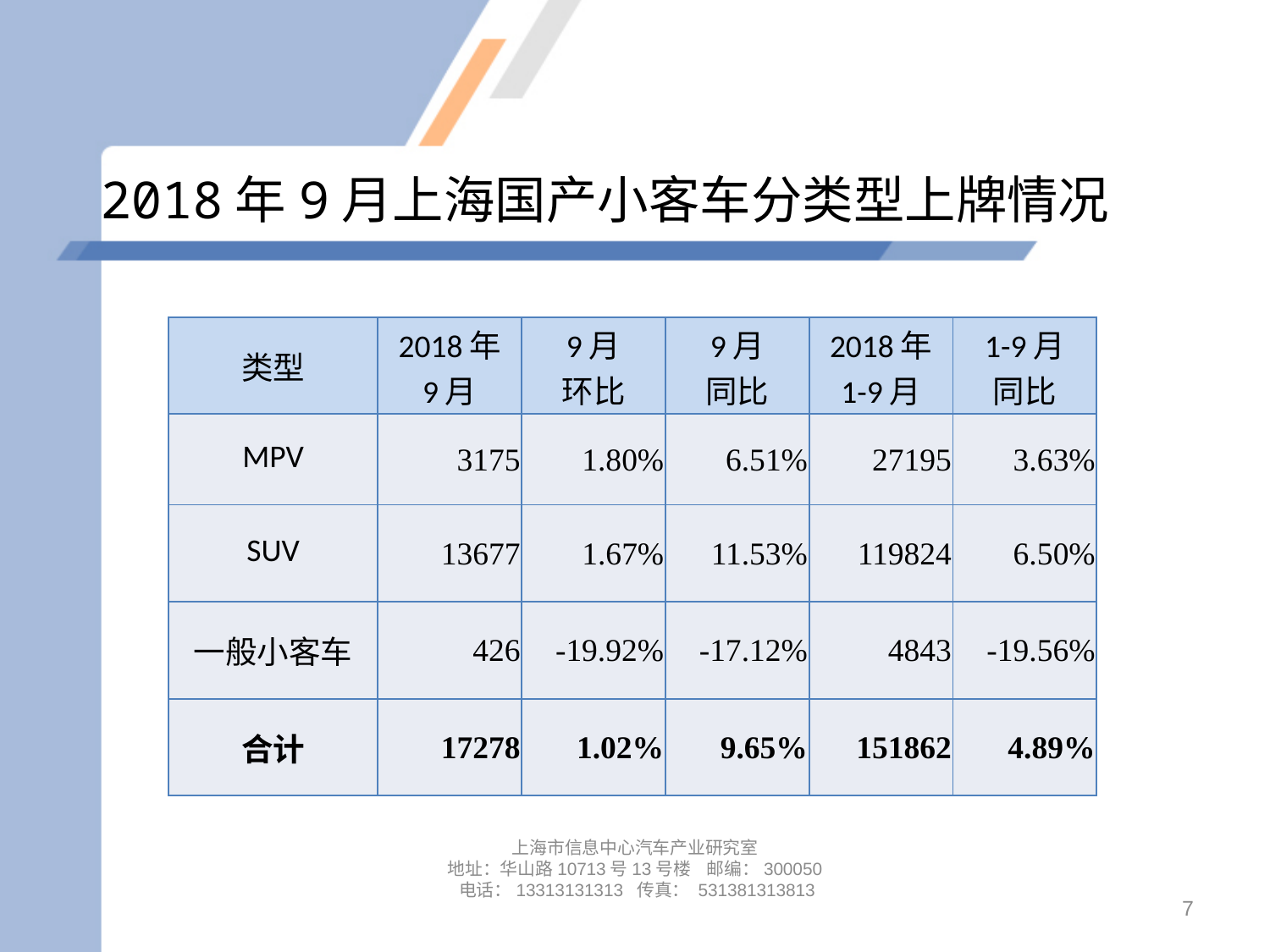

# 2018年9月上海国产小客车分类型上牌情况
| 类型 | 2018年 9月 | 9月 环比 | 9月 同比 | 2018年 1-9月 | 1-9月 同比 |
| --- | --- | --- | --- | --- | --- |
| MPV | 3175 | 1.80% | 6.51% | 27195 | 3.63% |
| SUV | 13677 | 1.67% | 11.53% | 119824 | 6.50% |
| 一般小客车 | 426 | -19.92% | -17.12% | 4843 | -19.56% |
| 合计 | 17278 | 1.02% | 9.65% | 151862 | 4.89% |
上海市信息中心汽车产业研究室
地址：华山路10713号13号楼    邮编：300050  电话：13313131313  传真： 531381313813

7